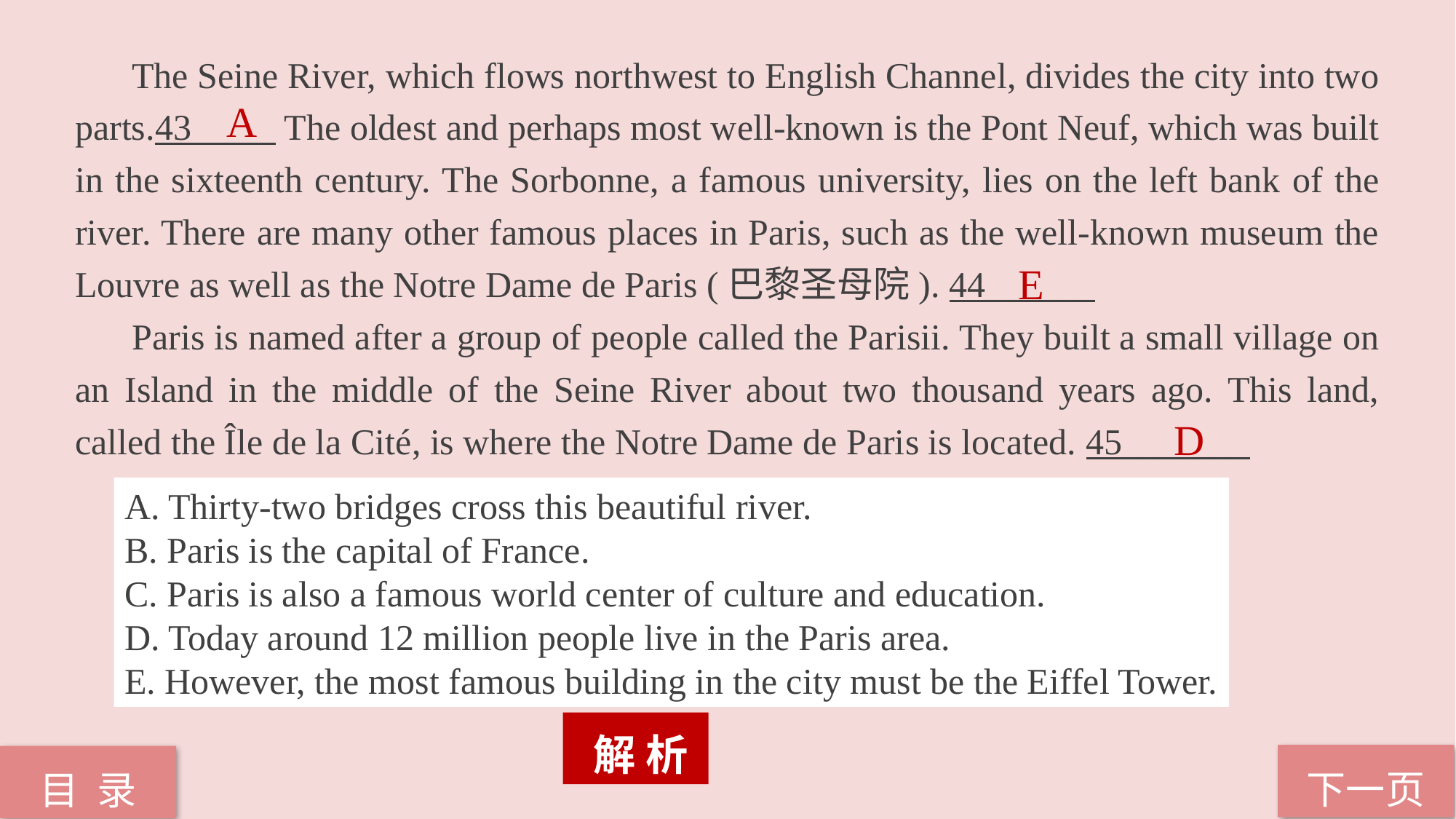

The Seine River, which flows northwest to English Channel, divides the city into two parts.43          The oldest and perhaps most well-known is the Pont Neuf, which was built in the sixteenth century. The Sorbonne, a famous university, lies on the left bank of the river. There are many other famous places in Paris, such as the well-known museum the Louvre as well as the Notre Dame de Paris (巴黎圣母院). 44______
      Paris is named after a group of people called the Parisii. They built a small village on an Island in the middle of the Seine River about two thousand years ago. This land, called the Île de la Cité, is where the Notre Dame de Paris is located. 45_______
 A
 E
D
A. Thirty-two bridges cross this beautiful river.
B. Paris is the capital of France.
C. Paris is also a famous world center of culture and education.
D. Today around 12 million people live in the Paris area.
E. However, the most famous building in the city must be the Eiffel Tower.
 解 析